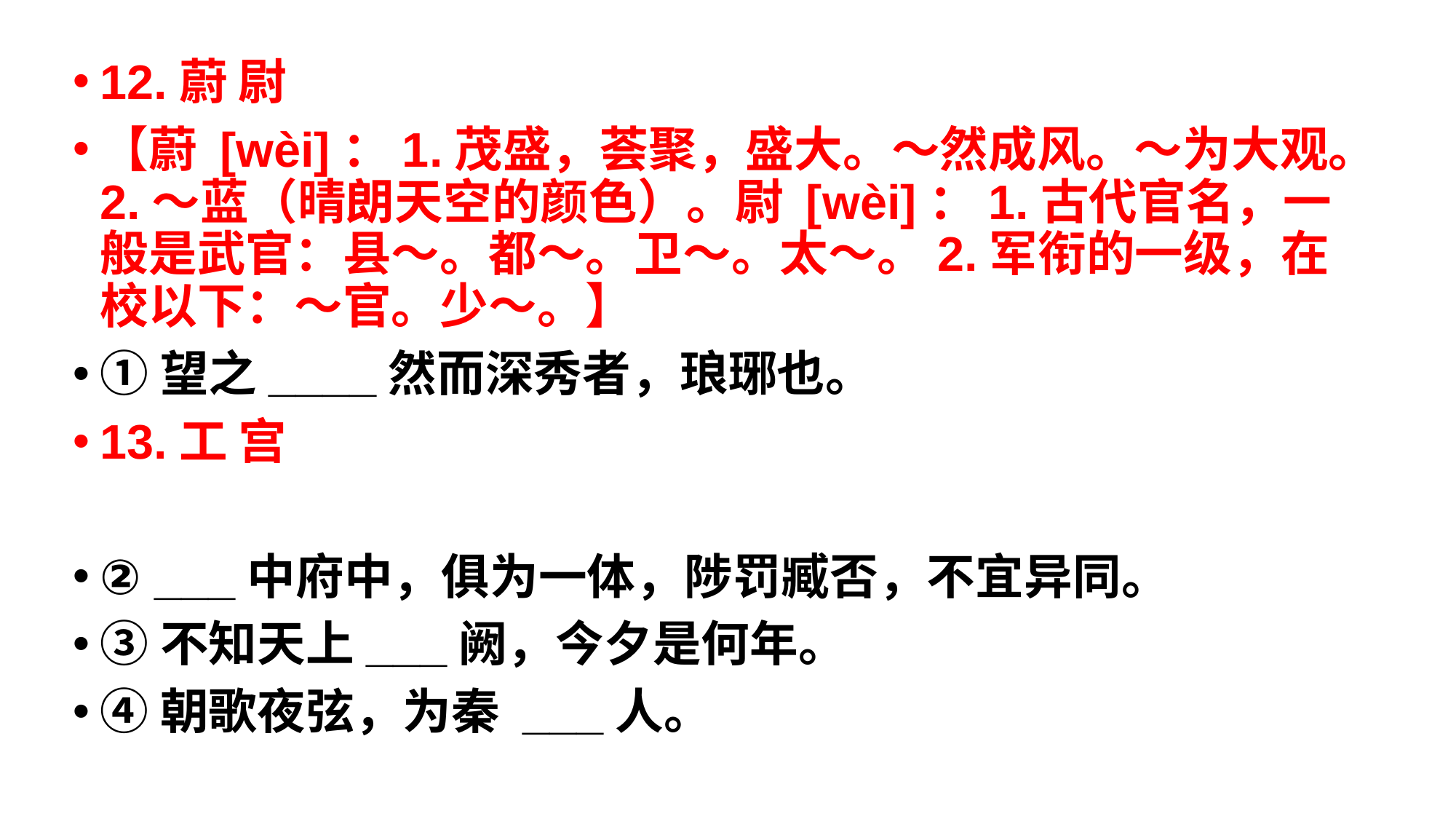

12.蔚 尉
【蔚 [wèi]：1.茂盛，荟聚，盛大。～然成风。～为大观。2.～蓝（晴朗天空的颜色）。尉 [wèi]：1.古代官名，一般是武官：县～。都～。卫～。太～。2.军衔的一级，在校以下：～官。少～。】
①望之____然而深秀者，琅琊也。
13.工 宫

② ___中府中，俱为一体，陟罚臧否，不宜异同。
③不知天上___阙，今夕是何年。
④朝歌夜弦，为秦 ___人。